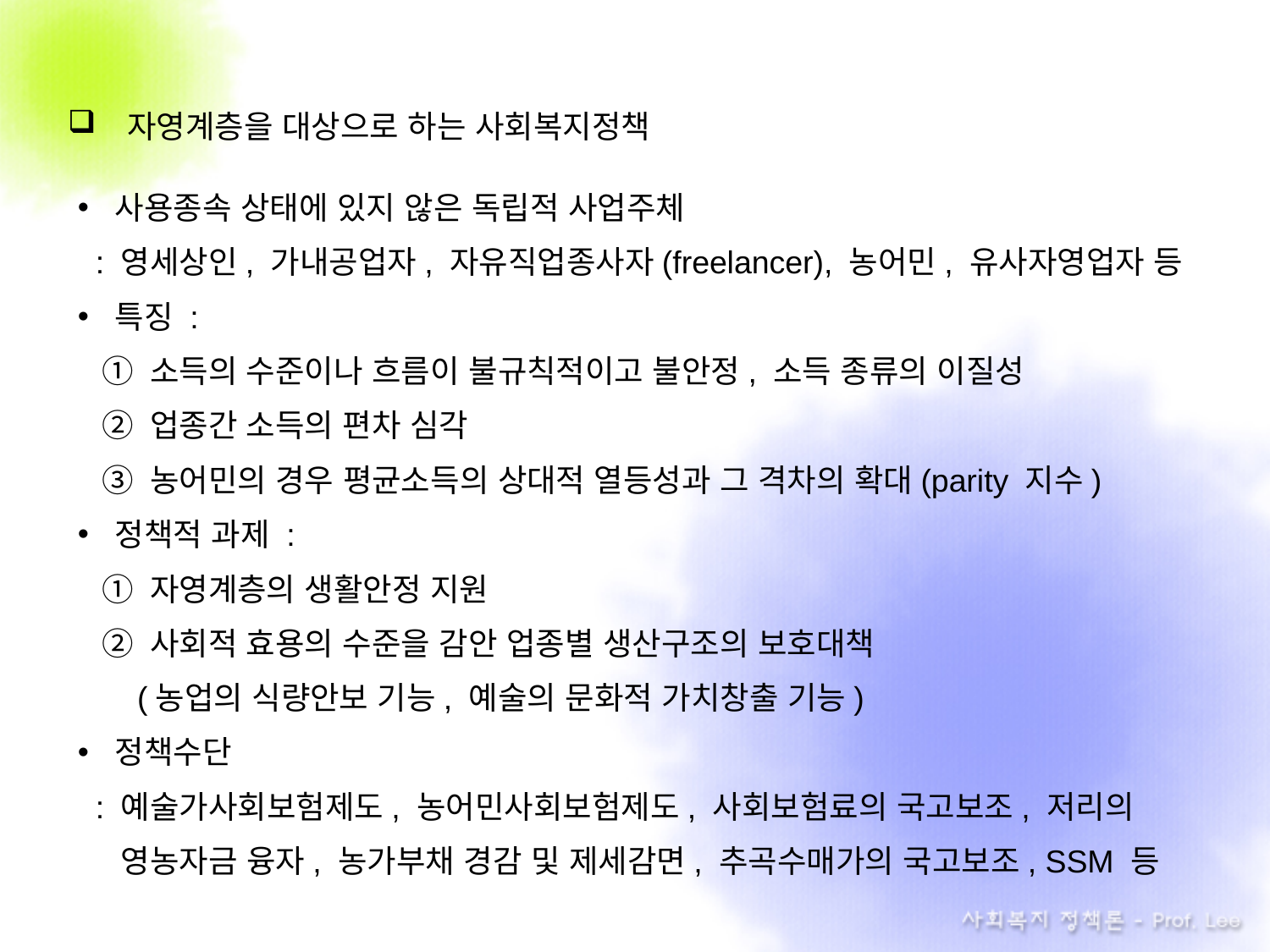

자영계층을 대상으로 하는 사회복지정책

사용종속 상태에 있지 않은 독립적 사업주체
  : 영세상인, 가내공업자, 자유직업종사자(freelancer), 농어민, 유사자영업자 등
특징 :
① 소득의 수준이나 흐름이 불규칙적이고 불안정, 소득 종류의 이질성
② 업종간 소득의 편차 심각
③ 농어민의 경우 평균소득의 상대적 열등성과 그 격차의 확대(parity 지수)
정책적 과제 :
① 자영계층의 생활안정 지원
② 사회적 효용의 수준을 감안 업종별 생산구조의 보호대책
    (농업의 식량안보 기능, 예술의 문화적 가치창출 기능)
정책수단
  : 예술가사회보험제도, 농어민사회보험제도, 사회보험료의 국고보조, 저리의
  . 영농자금 융자, 농가부채 경감 및 제세감면, 추곡수매가의 국고보조, SSM 등